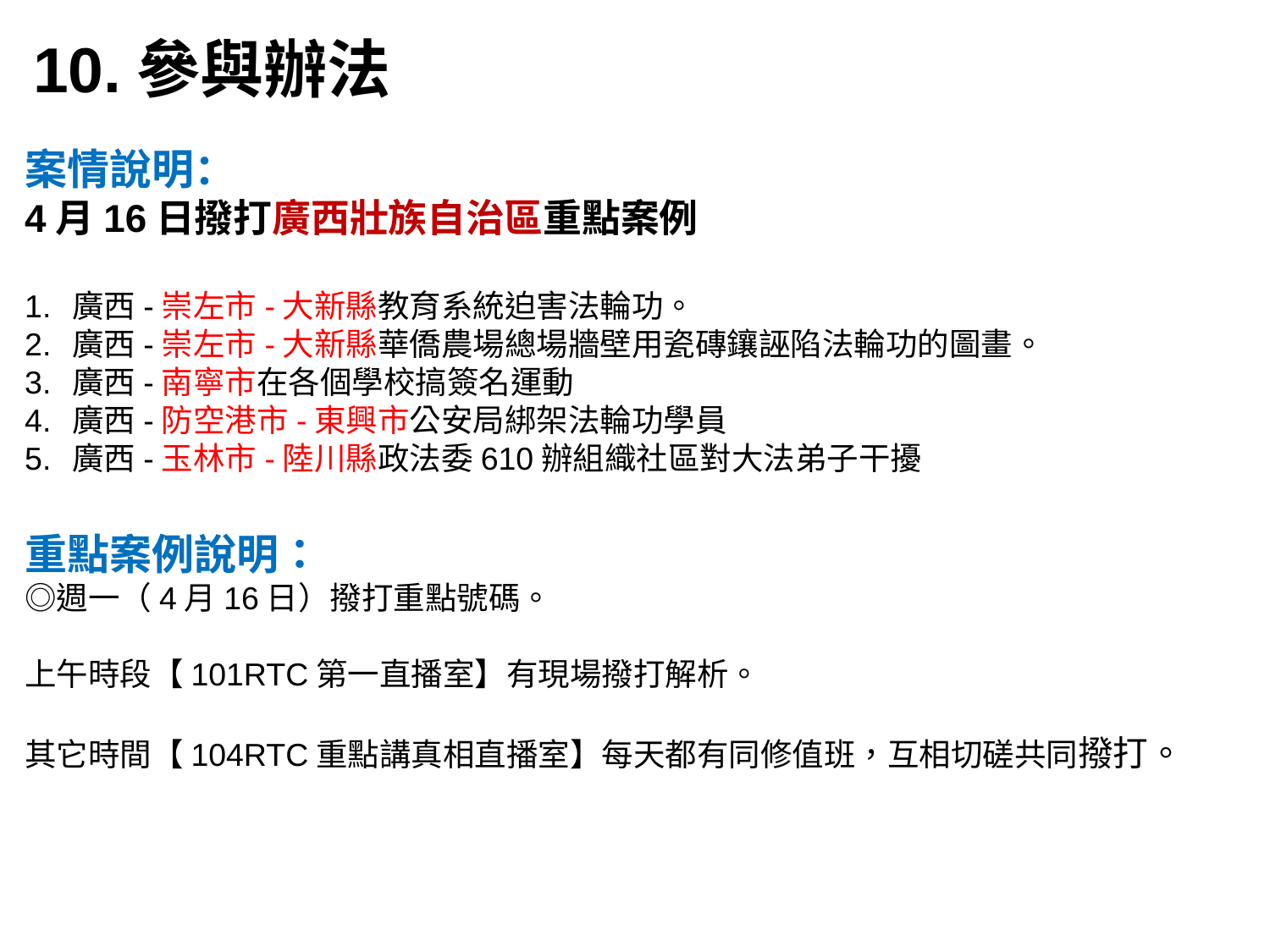

10.參與辦法
案情說明：
4月16日撥打廣西壯族自治區重點案例

廣西-崇左市-大新縣教育系統迫害法輪功。
廣西-崇左市-大新縣華僑農場總場牆壁用瓷磚鑲誣陷法輪功的圖畫。
廣西-南寧市在各個學校搞簽名運動
廣西-防空港市-東興市公安局綁架法輪功學員
廣西-玉林市-陸川縣政法委610辦組織社區對大法弟子干擾

重點案例說明：
◎週一（4月16日）撥打重點號碼。
上午時段【101RTC第一直播室】有現場撥打解析。

其它時間【104RTC重點講真相直播室】每天都有同修值班，互相切磋共同撥打。